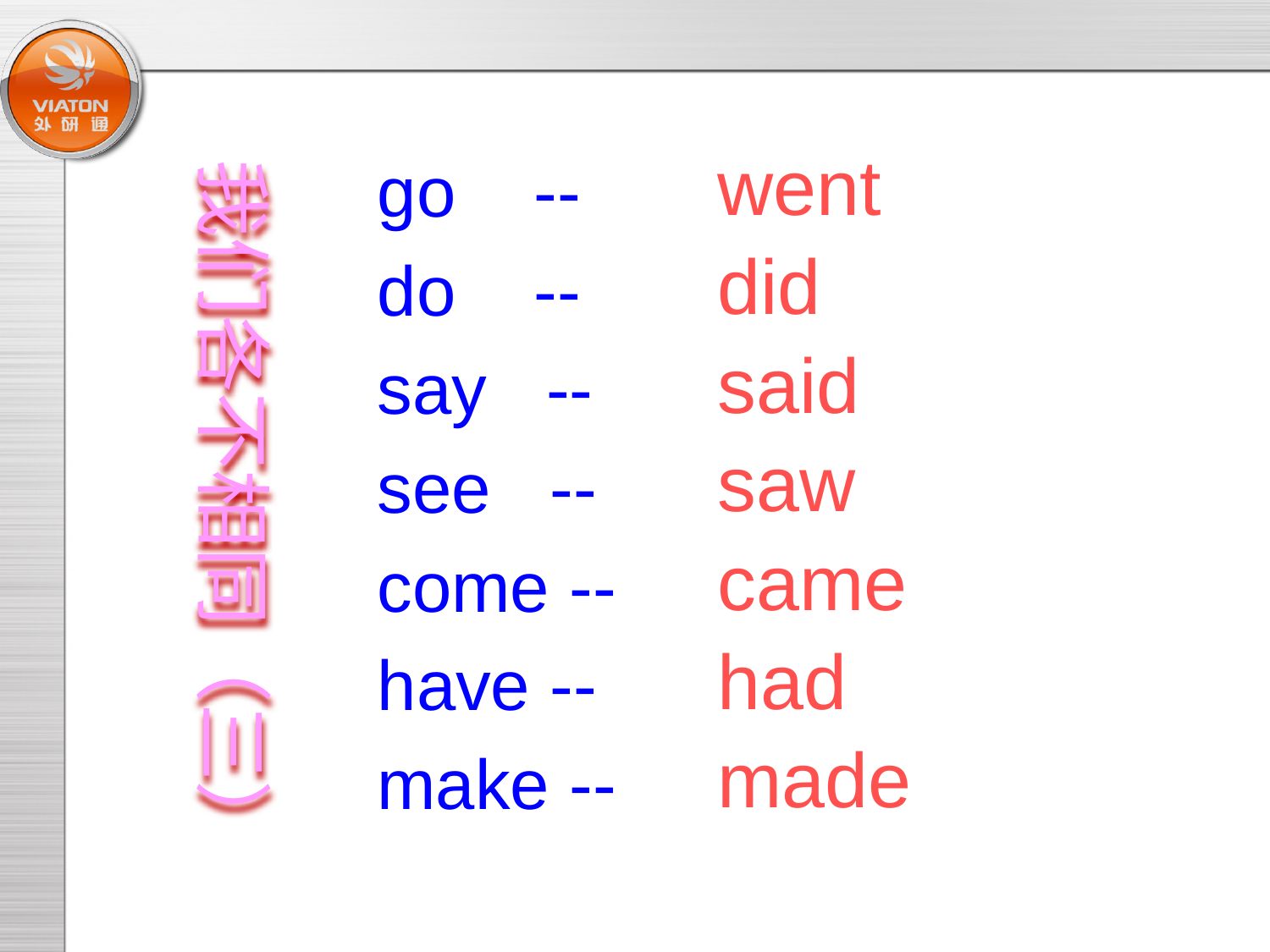

我们各不相同（三）
go    --
do    --
say   --
see   --
come --
have --
make --
went
did
said
saw
came
had
made